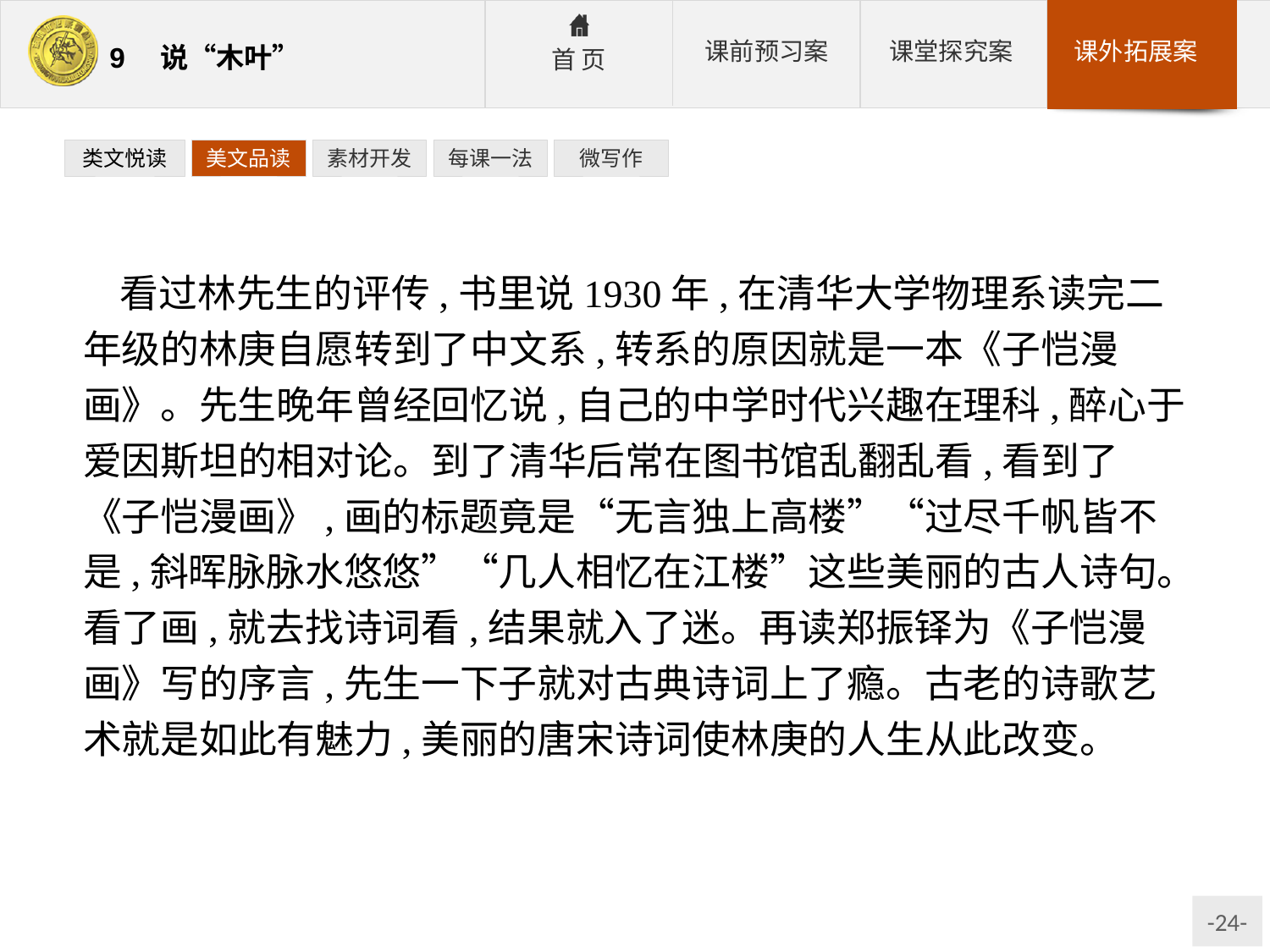

类文悦读
美文品读
素材开发
每课一法
微写作
看过林先生的评传,书里说1930年,在清华大学物理系读完二年级的林庚自愿转到了中文系,转系的原因就是一本《子恺漫画》。先生晚年曾经回忆说,自己的中学时代兴趣在理科,醉心于爱因斯坦的相对论。到了清华后常在图书馆乱翻乱看,看到了《子恺漫画》,画的标题竟是“无言独上高楼”“过尽千帆皆不是,斜晖脉脉水悠悠”“几人相忆在江楼”这些美丽的古人诗句。看了画,就去找诗词看,结果就入了迷。再读郑振铎为《子恺漫画》写的序言,先生一下子就对古典诗词上了瘾。古老的诗歌艺术就是如此有魅力,美丽的唐宋诗词使林庚的人生从此改变。